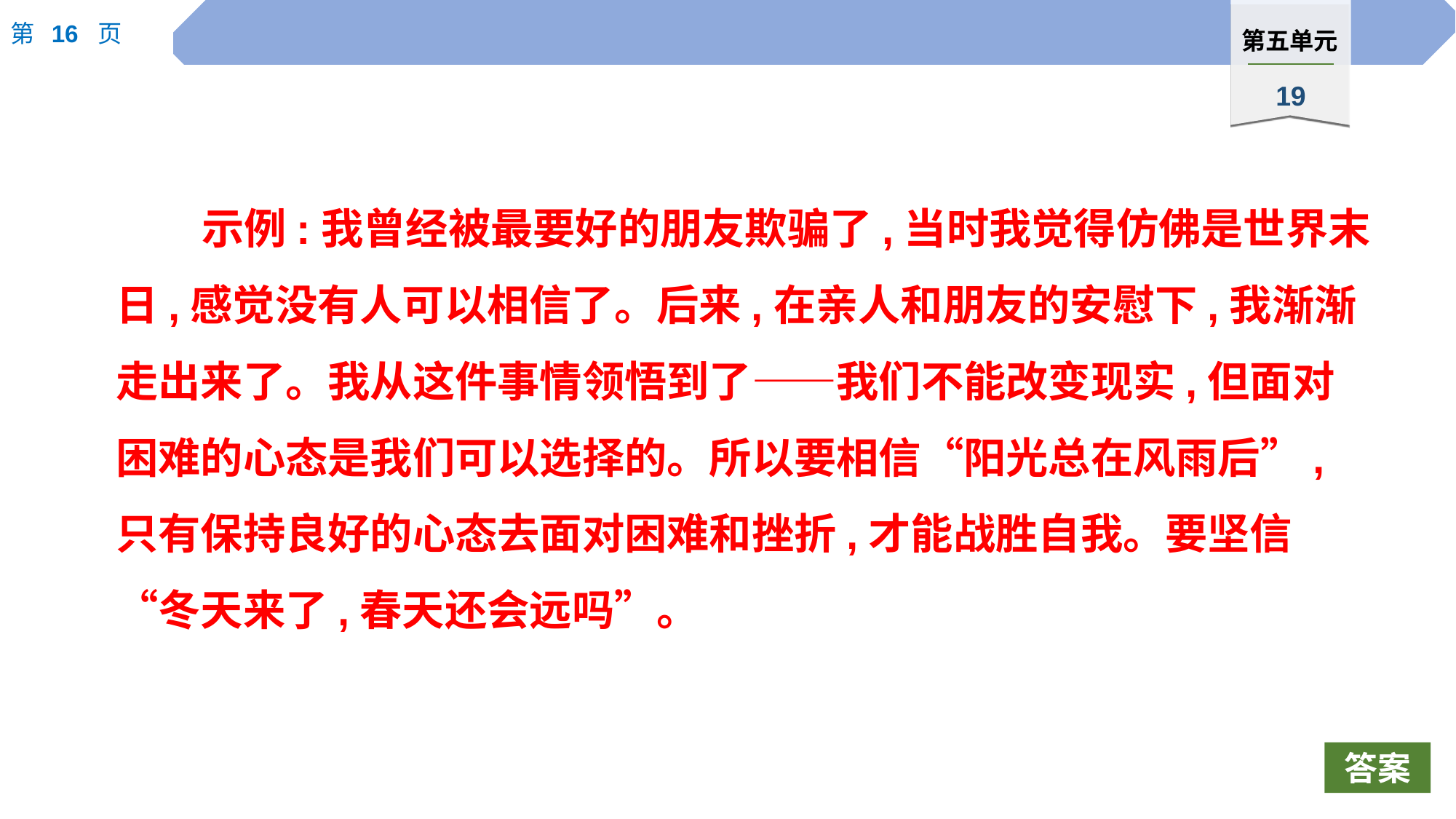

示例:我曾经被最要好的朋友欺骗了,当时我觉得仿佛是世界末日,感觉没有人可以相信了。后来,在亲人和朋友的安慰下,我渐渐走出来了。我从这件事情领悟到了——我们不能改变现实,但面对困难的心态是我们可以选择的。所以要相信“阳光总在风雨后”,只有保持良好的心态去面对困难和挫折,才能战胜自我。要坚信“冬天来了,春天还会远吗”。
答案